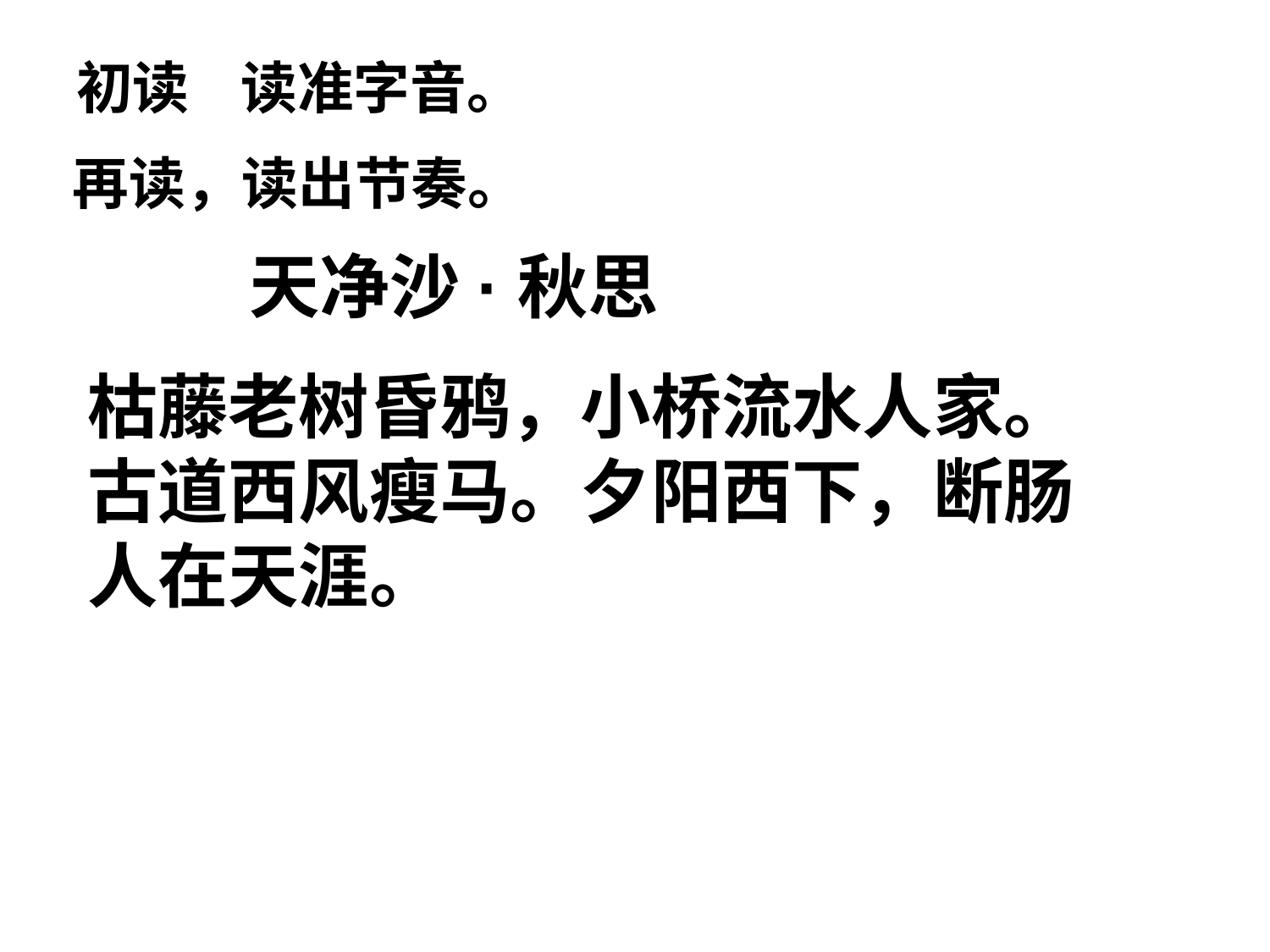

初读    读准字音。

再读，读出节奏。

         天净沙·秋思
枯藤老树昏鸦，小桥流水人家。古道西风瘦马。夕阳西下，断肠人在天涯。